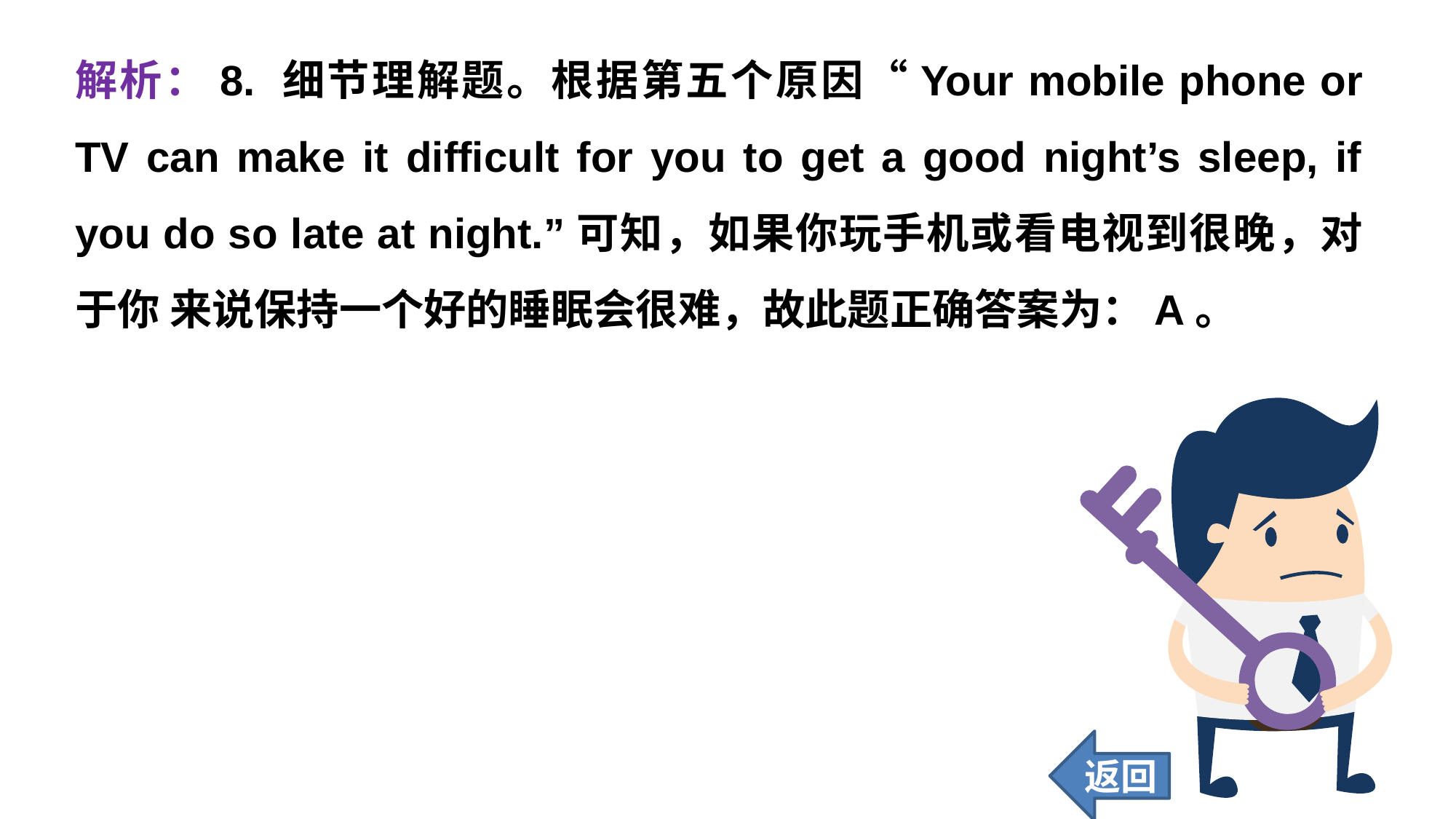

解析：8. 细节理解题。根据第五个原因“Your mobile phone or TV can make it difficult for you to get a good night’s sleep, if you do so late at night.”可知，如果你玩手机或看电视到很晚，对于你 来说保持一个好的睡眠会很难，故此题正确答案为：A。

返回
77